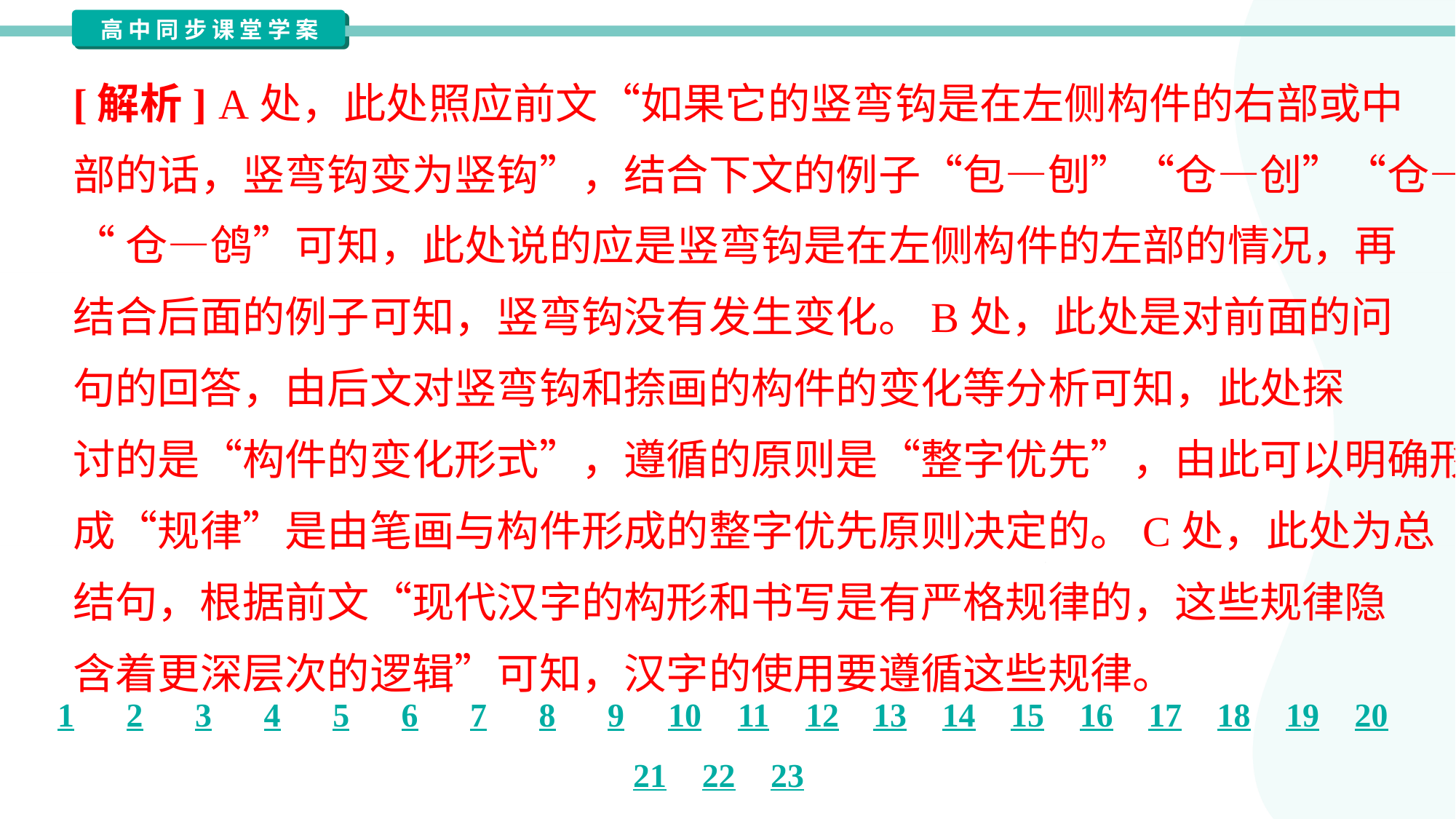

[解析] A处，此处照应前文“如果它的竖弯钩是在左侧构件的右部或中
部的话，竖弯钩变为竖钩”，结合下文的例子“包—刨”“仓—创”“仓—戗”
“仓—鸧”可知，此处说的应是竖弯钩是在左侧构件的左部的情况，再
结合后面的例子可知，竖弯钩没有发生变化。B处，此处是对前面的问
句的回答，由后文对竖弯钩和捺画的构件的变化等分析可知，此处探
讨的是“构件的变化形式”，遵循的原则是“整字优先”，由此可以明确形
成“规律”是由笔画与构件形成的整字优先原则决定的。C处，此处为总
结句，根据前文“现代汉字的构形和书写是有严格规律的，这些规律隐
含着更深层次的逻辑”可知，汉字的使用要遵循这些规律。